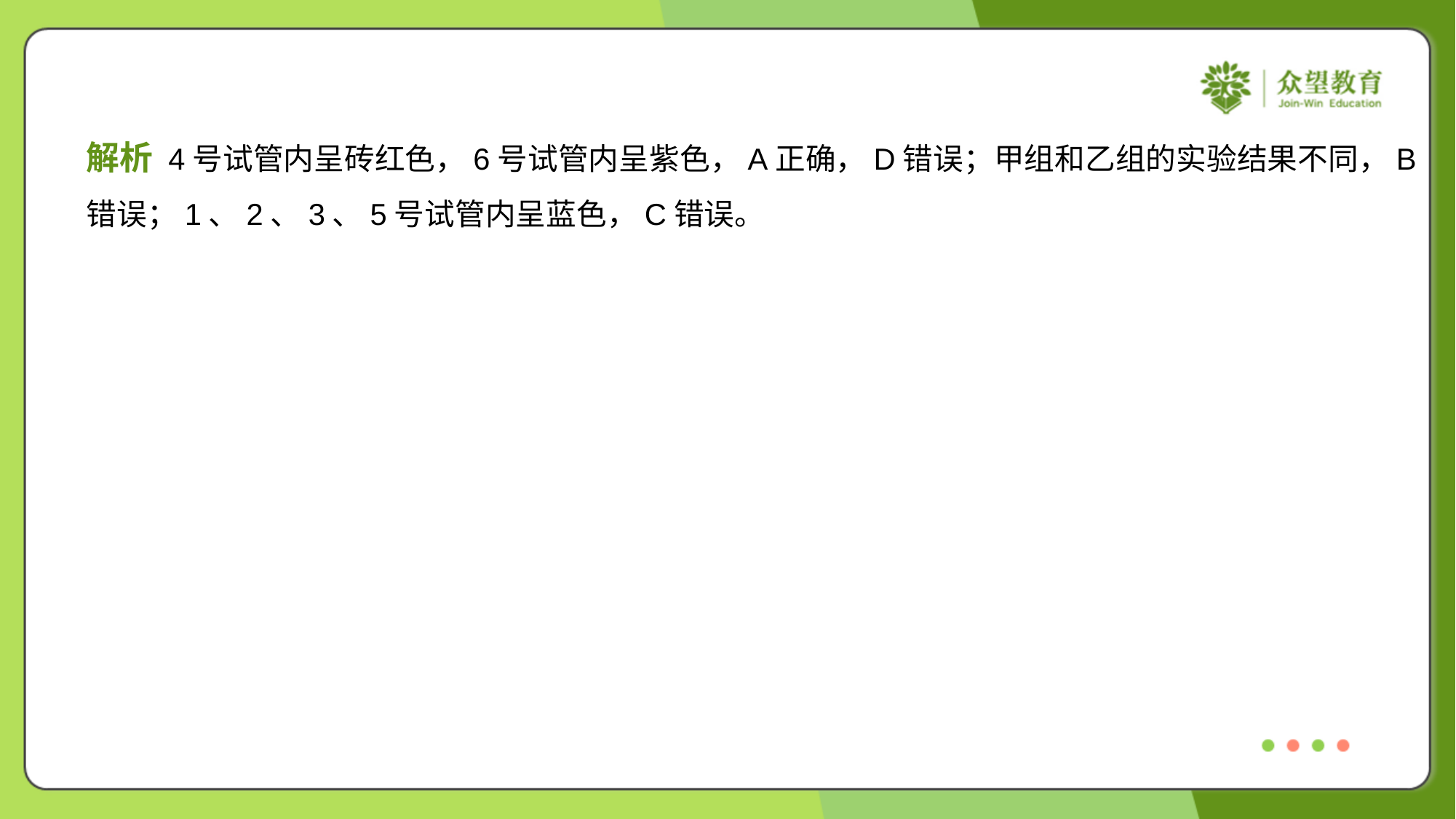

解析 4号试管内呈砖红色，6号试管内呈紫色，A正确，D错误；甲组和乙组的实验结果不同，B
错误；1、2、3、5号试管内呈蓝色，C错误。